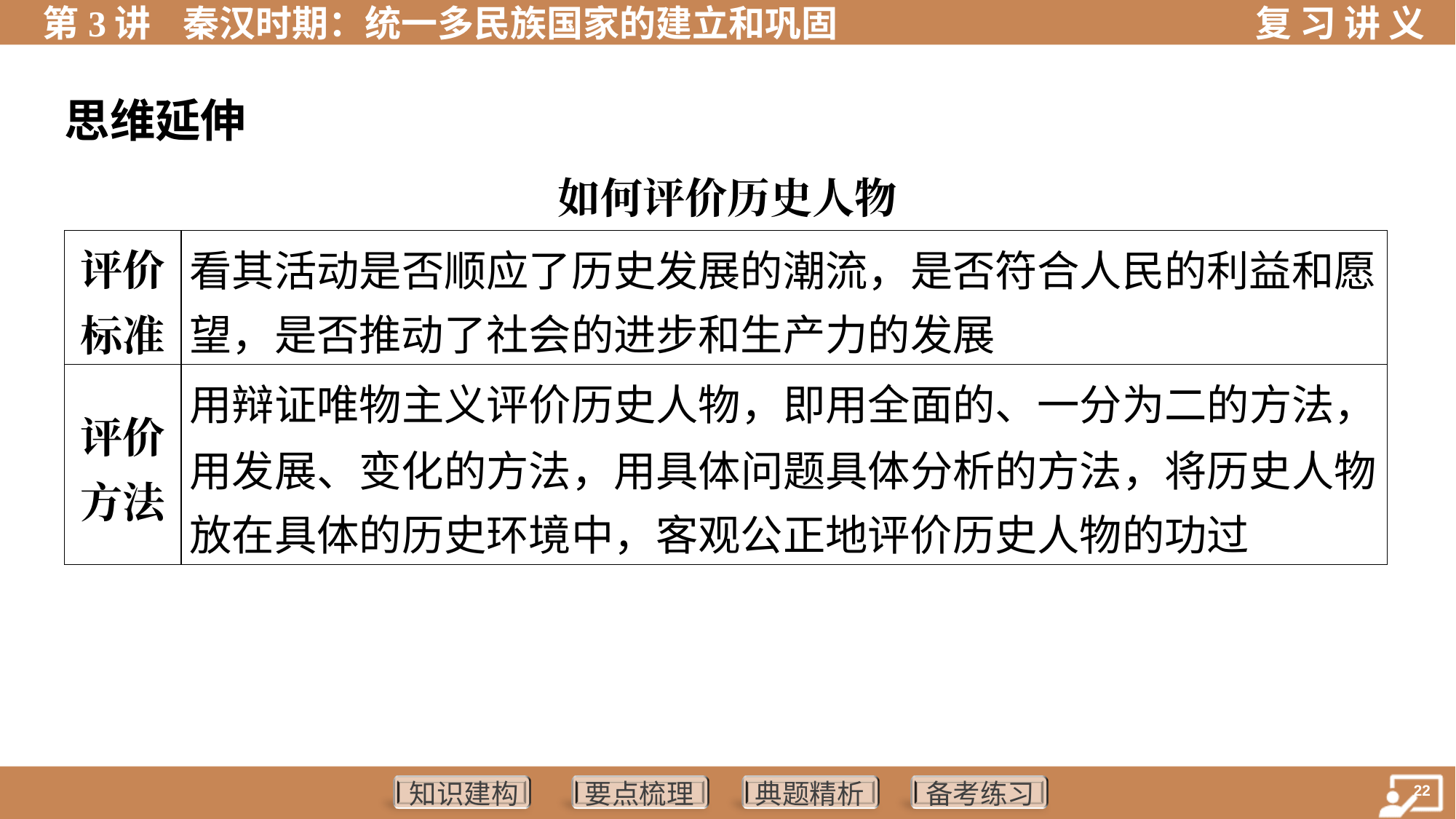

思维延伸
如何评价历史人物
| 评价 标准 | 看其活动是否顺应了历史发展的潮流，是否符合人民的利益和愿 望，是否推动了社会的进步和生产力的发展 |
| --- | --- |
| 评价 方法 | 用辩证唯物主义评价历史人物，即用全面的、一分为二的方法， 用发展、变化的方法，用具体问题具体分析的方法，将历史人物 放在具体的历史环境中，客观公正地评价历史人物的功过 |